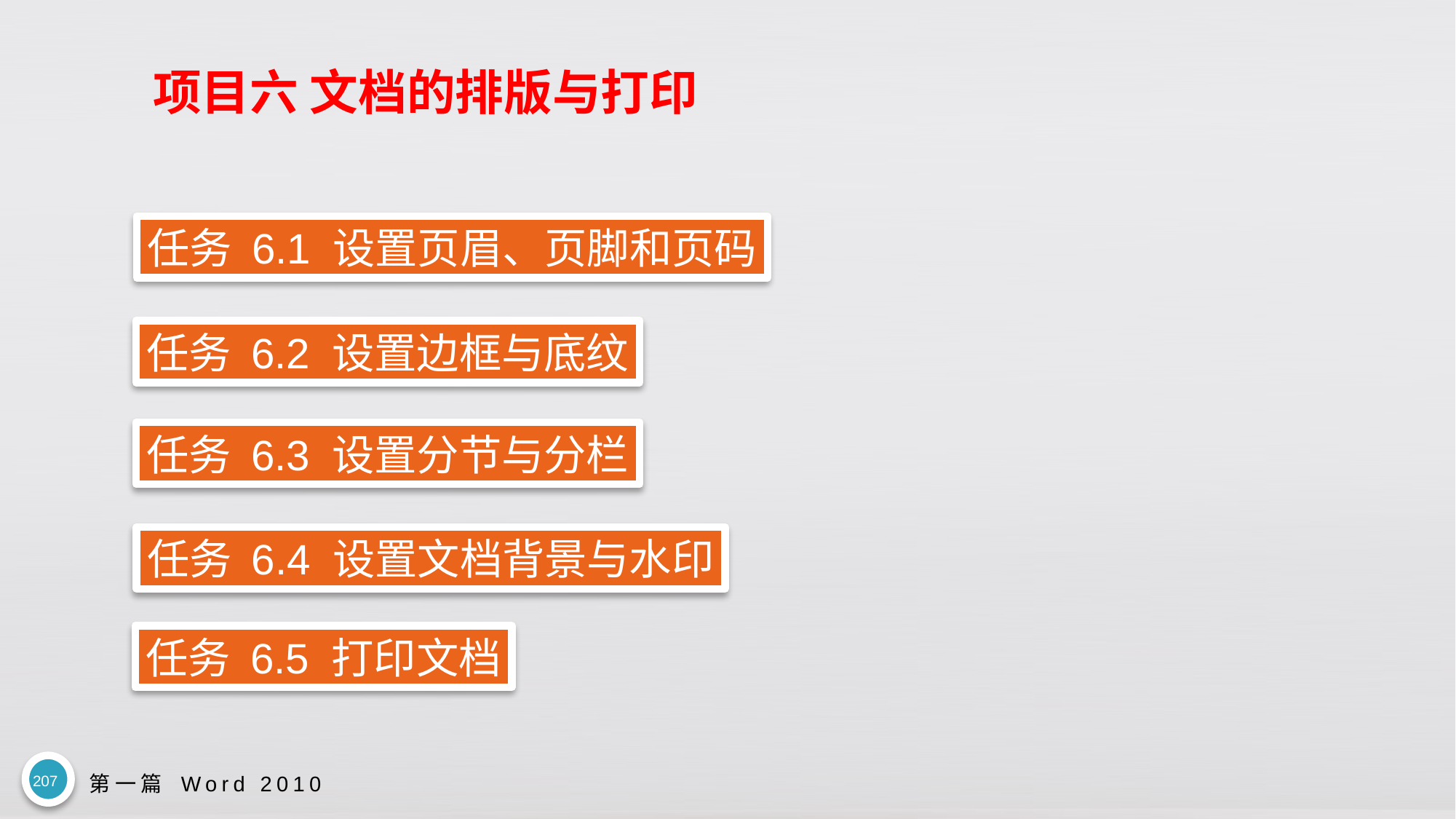

# 项目六 文档的排版与打印
任务 6.1 设置页眉、页脚和页码
任务 6.2 设置边框与底纹
任务 6.3 设置分节与分栏
任务 6.4 设置文档背景与水印
任务 6.5 打印文档
207